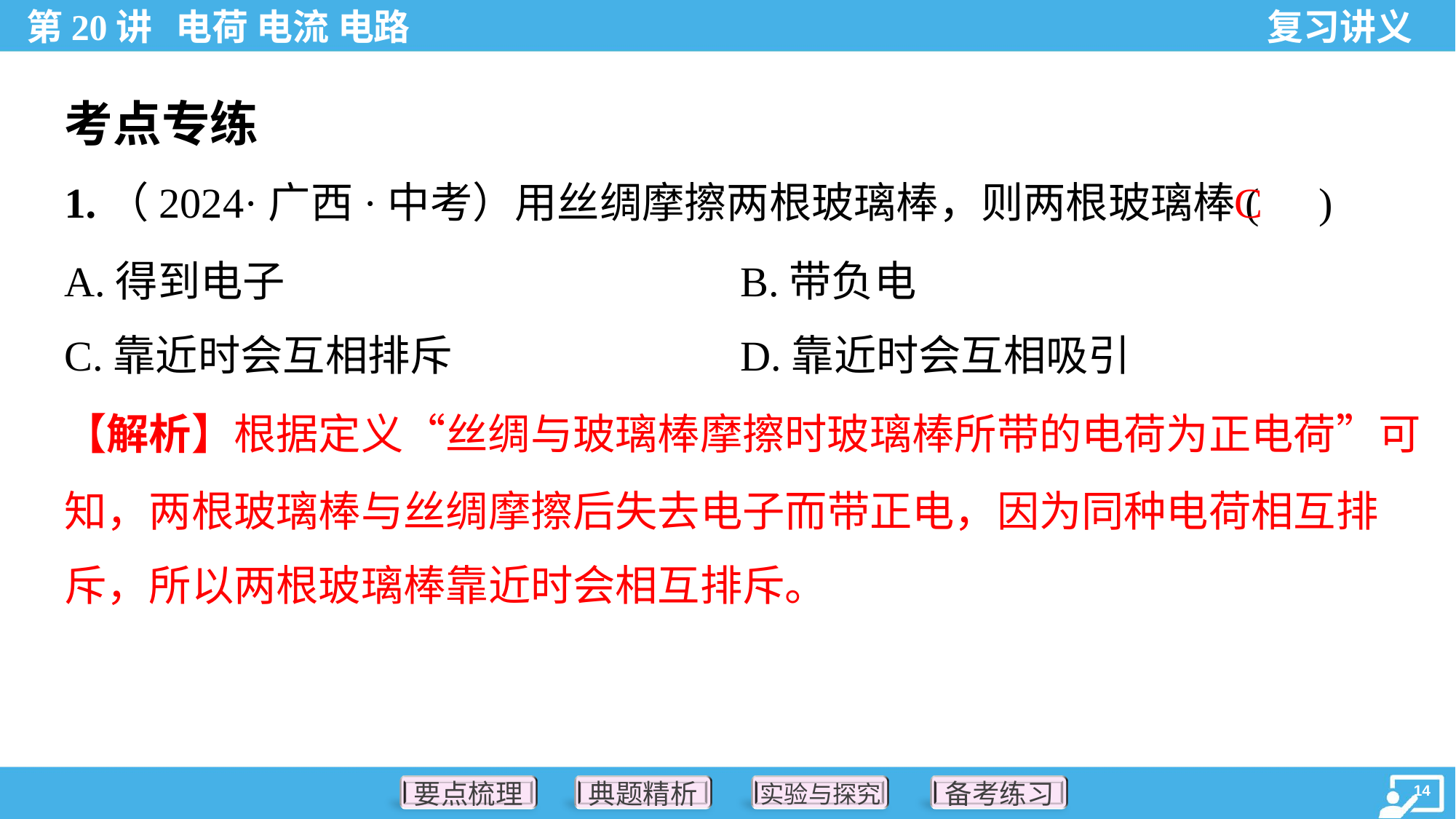

考点专练
C
1.（2024·广西·中考）用丝绸摩擦两根玻璃棒，则两根玻璃棒(     )
A.得到电子	B.带负电
C.靠近时会互相排斥	D.靠近时会互相吸引
【解析】根据定义“丝绸与玻璃棒摩擦时玻璃棒所带的电荷为正电荷”可
知，两根玻璃棒与丝绸摩擦后失去电子而带正电，因为同种电荷相互排
斥，所以两根玻璃棒靠近时会相互排斥。